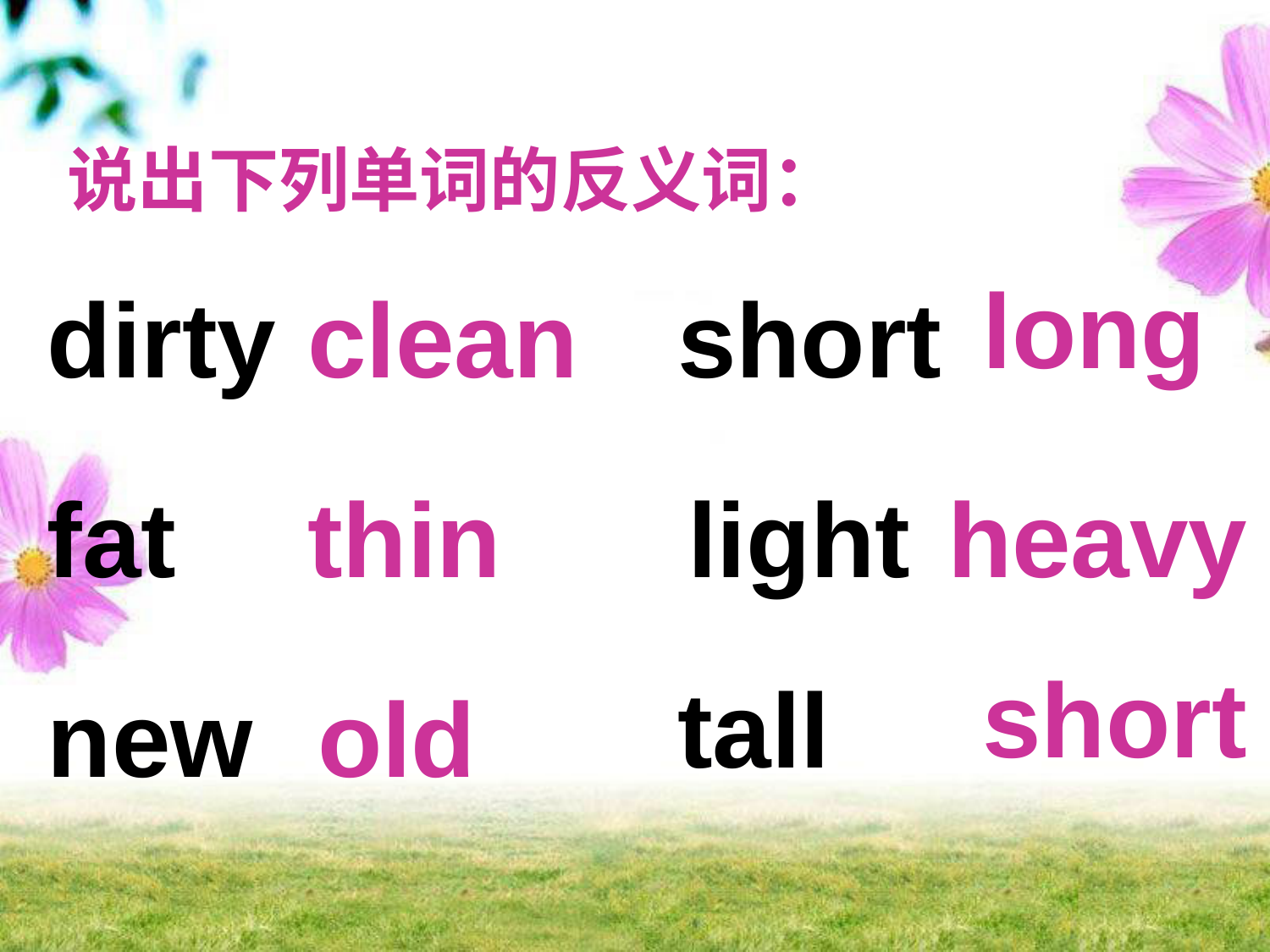

说出下列单词的反义词：
long
dirty
short
clean
fat
thin
light
heavy
short
tall
new
old